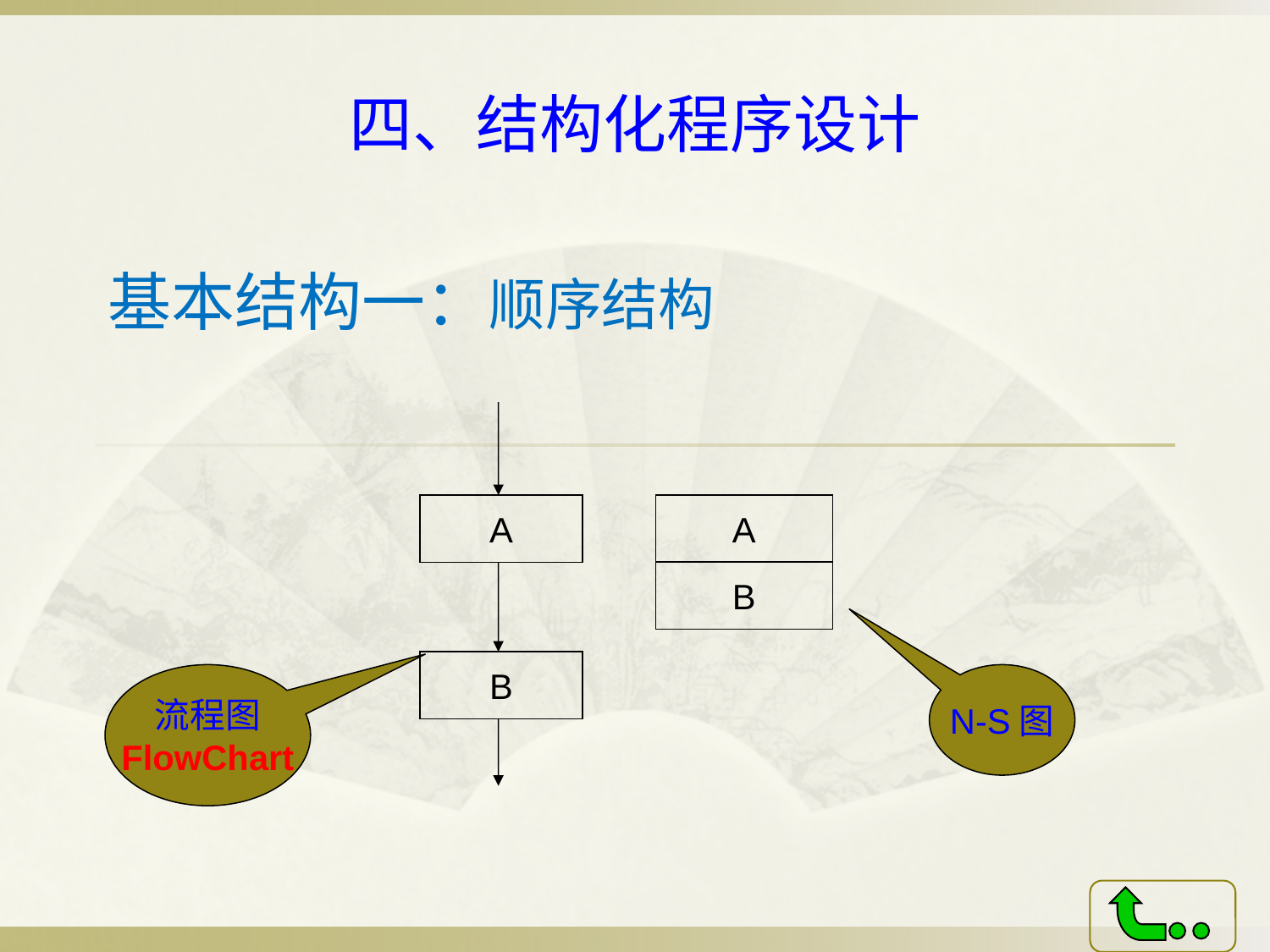

# 四、结构化程序设计
基本结构一：顺序结构

A
A

B
B
流程图
FlowChart
N-S图